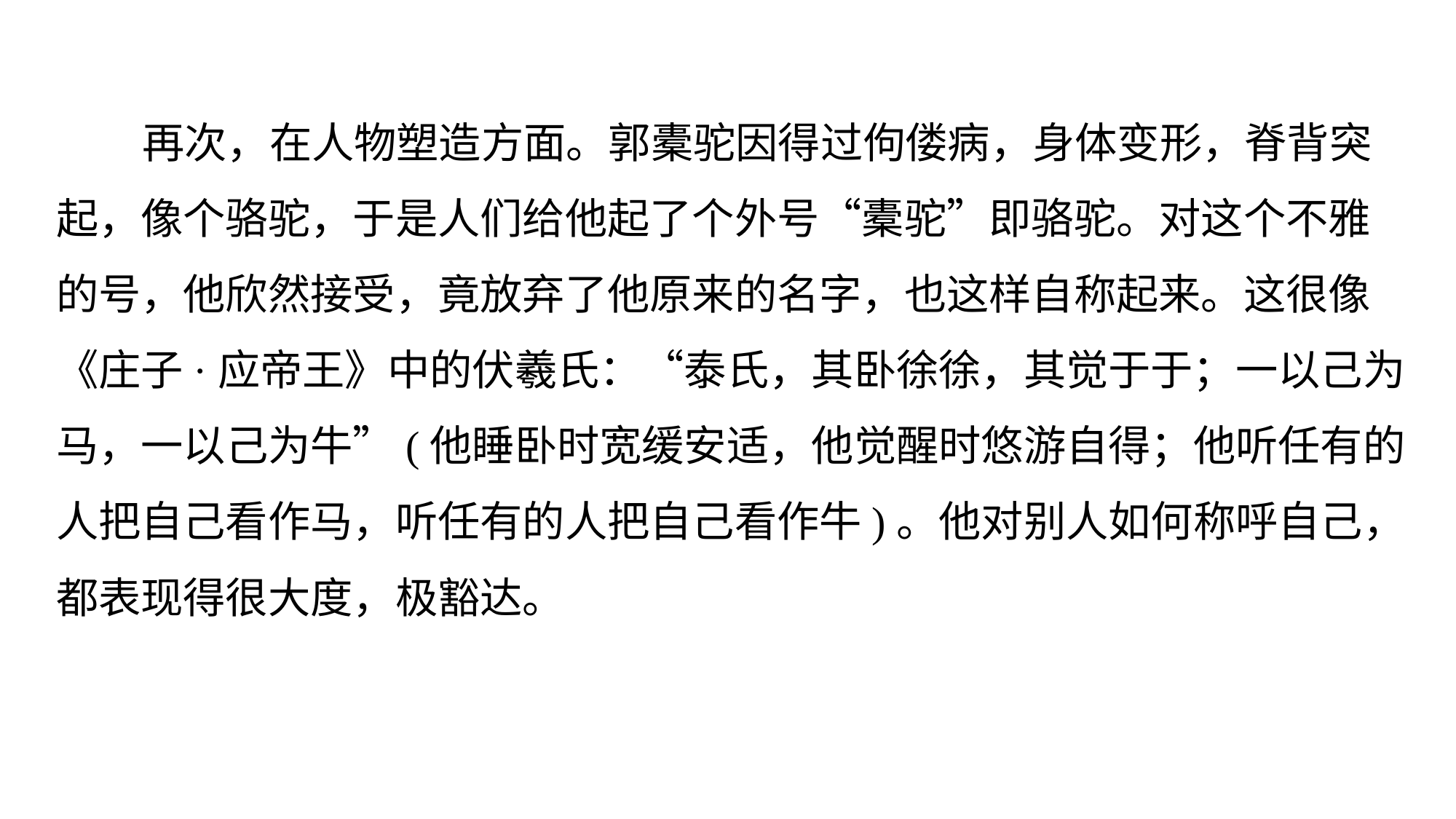

再次，在人物塑造方面。郭橐驼因得过佝偻病，身体变形，脊背突起，像个骆驼，于是人们给他起了个外号“橐驼”即骆驼。对这个不雅的号，他欣然接受，竟放弃了他原来的名字，也这样自称起来。这很像《庄子·应帝王》中的伏羲氏：“泰氏，其卧徐徐，其觉于于；一以己为马，一以己为牛”(他睡卧时宽缓安适，他觉醒时悠游自得；他听任有的人把自己看作马，听任有的人把自己看作牛)。他对别人如何称呼自己，都表现得很大度，极豁达。